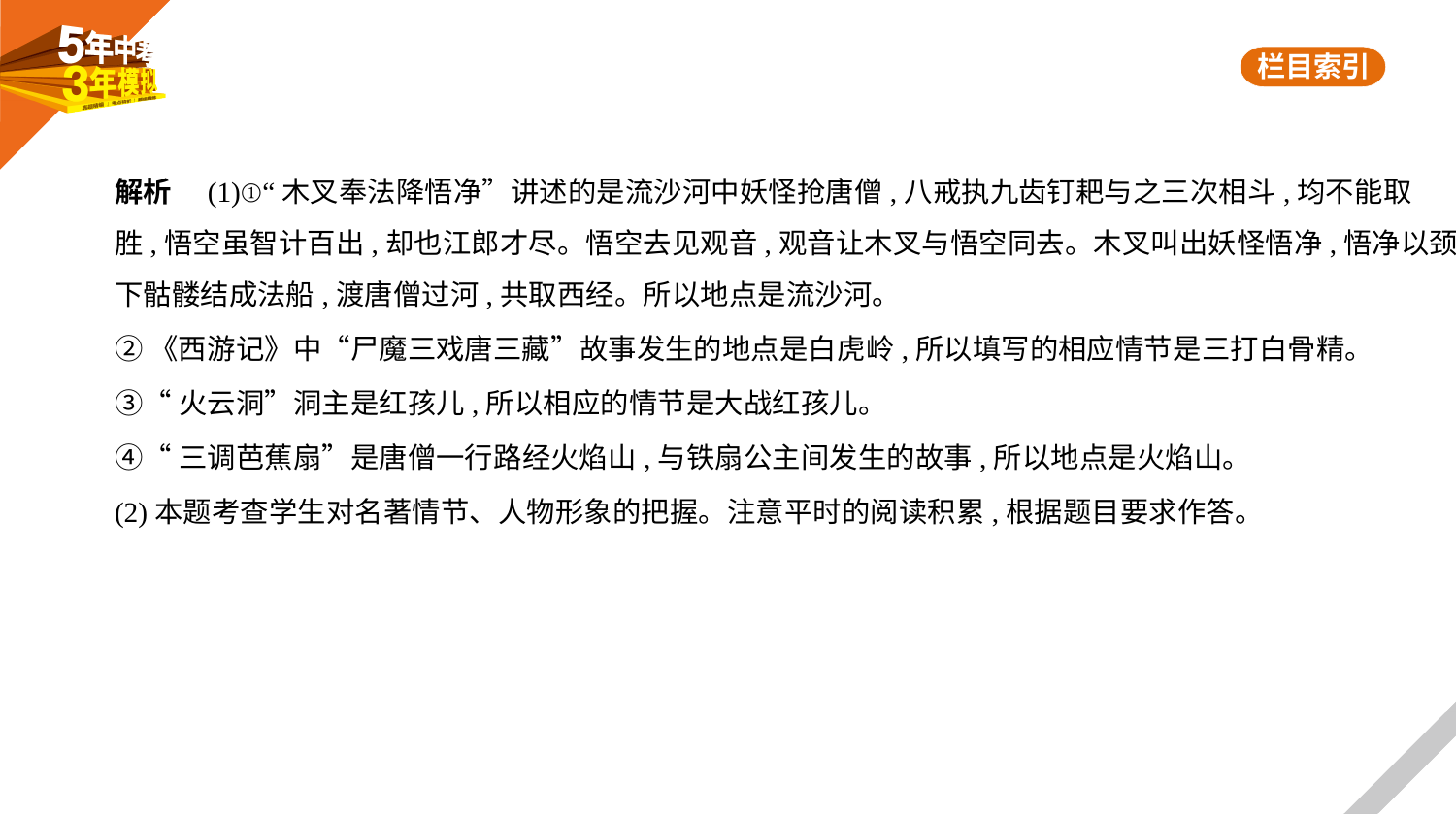

解析　(1)①“木叉奉法降悟净”讲述的是流沙河中妖怪抢唐僧,八戒执九齿钉耙与之三次相斗,均不能取
胜,悟空虽智计百出,却也江郎才尽。悟空去见观音,观音让木叉与悟空同去。木叉叫出妖怪悟净,悟净以颈
下骷髅结成法船,渡唐僧过河,共取西经。所以地点是流沙河。
②《西游记》中“尸魔三戏唐三藏”故事发生的地点是白虎岭,所以填写的相应情节是三打白骨精。
③“火云洞”洞主是红孩儿,所以相应的情节是大战红孩儿。
④“三调芭蕉扇”是唐僧一行路经火焰山,与铁扇公主间发生的故事,所以地点是火焰山。
(2)本题考查学生对名著情节、人物形象的把握。注意平时的阅读积累,根据题目要求作答。